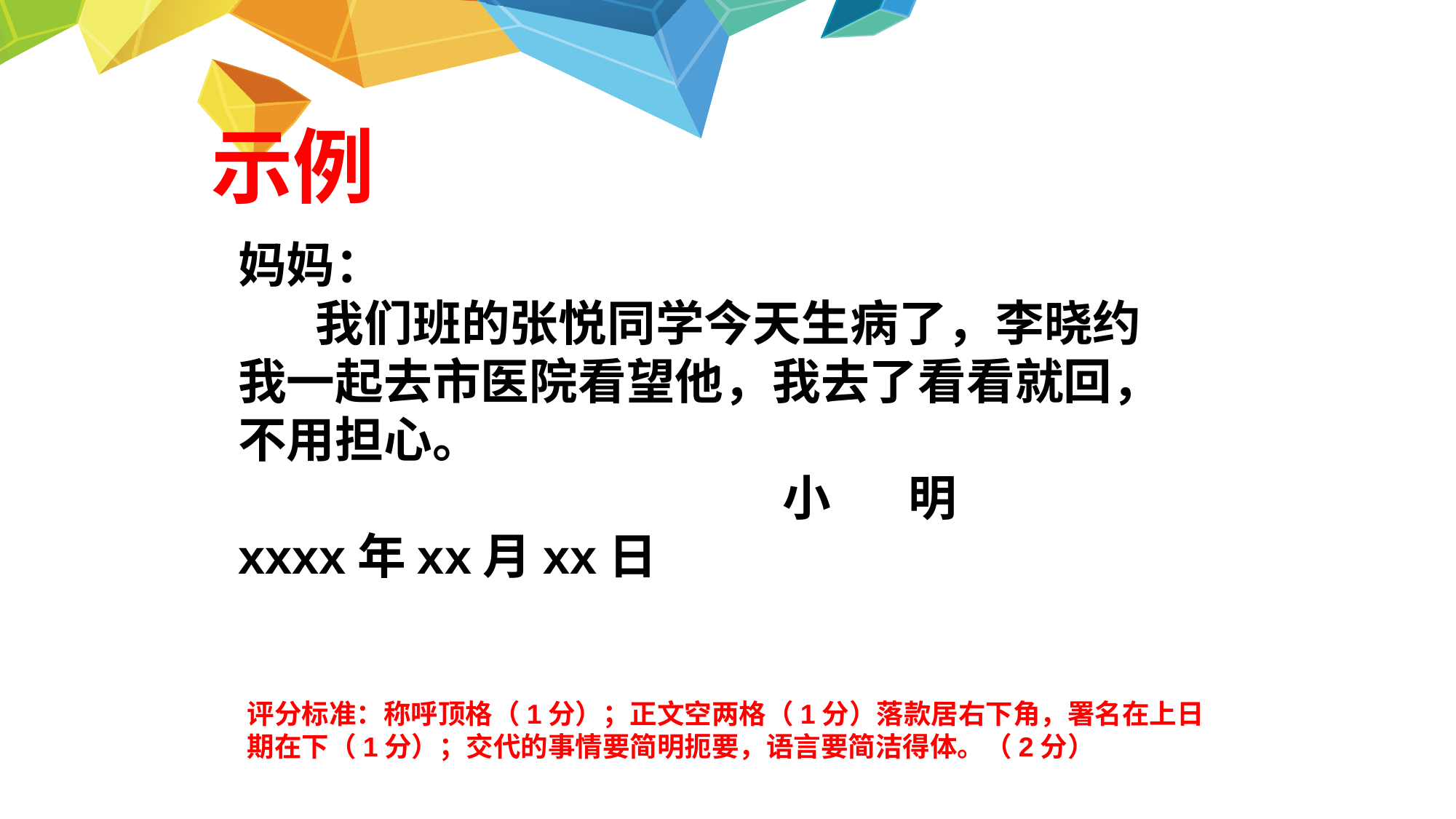

# 示例
妈妈：
       我们班的张悦同学今天生病了，李晓约我一起去市医院看望他，我去了看看就回，不用担心。
                                                小       明
xxxx年xx月xx日
评分标准：称呼顶格（1分）；正文空两格（1分）落款居右下角，署名在上日期在下（1分）；交代的事情要简明扼要，语言要简洁得体。（2分）